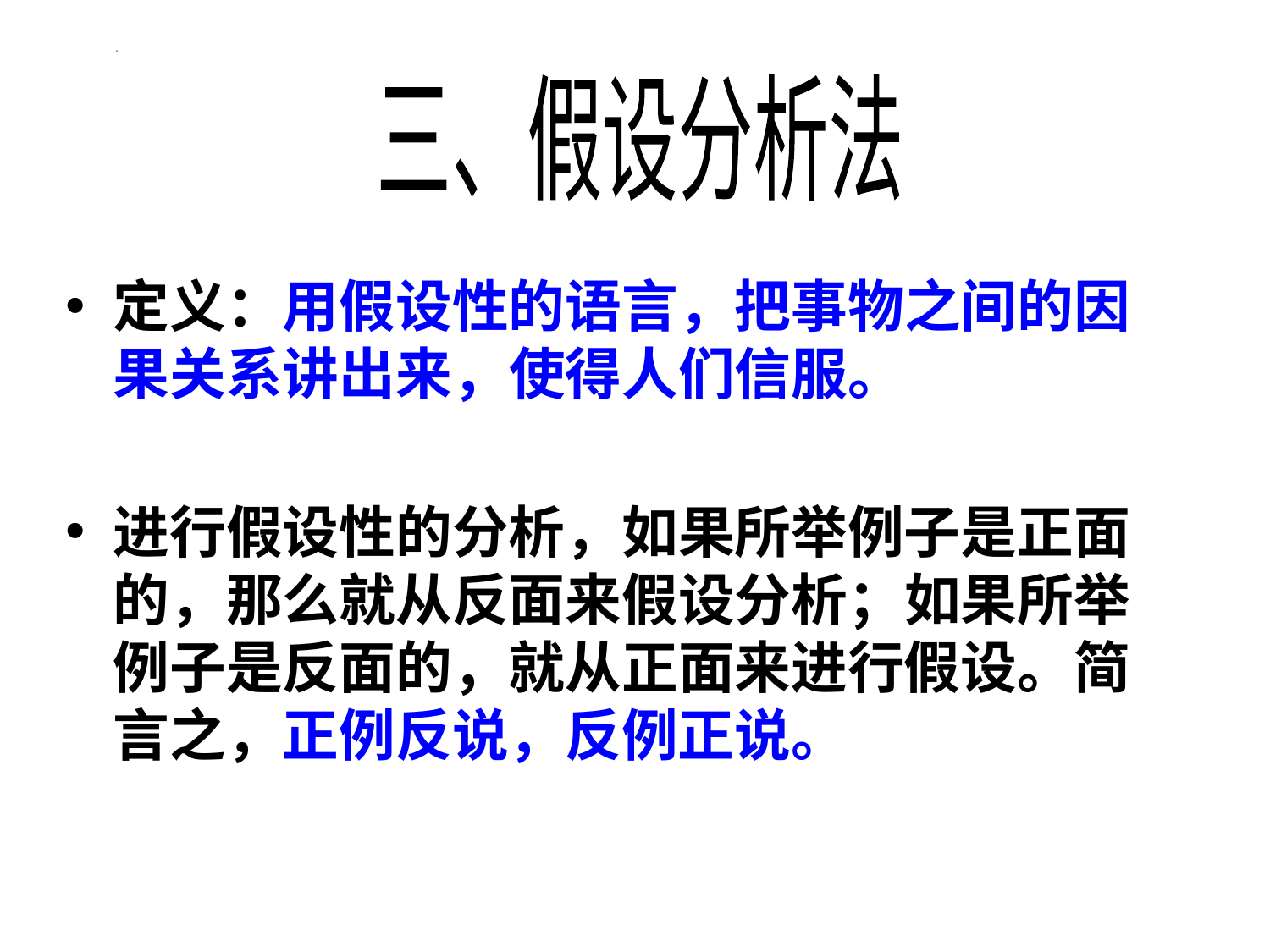

三、假设分析法
定义：用假设性的语言，把事物之间的因果关系讲出来，使得人们信服。

进行假设性的分析，如果所举例子是正面的，那么就从反面来假设分析；如果所举例子是反面的，就从正面来进行假设。简言之，正例反说，反例正说。